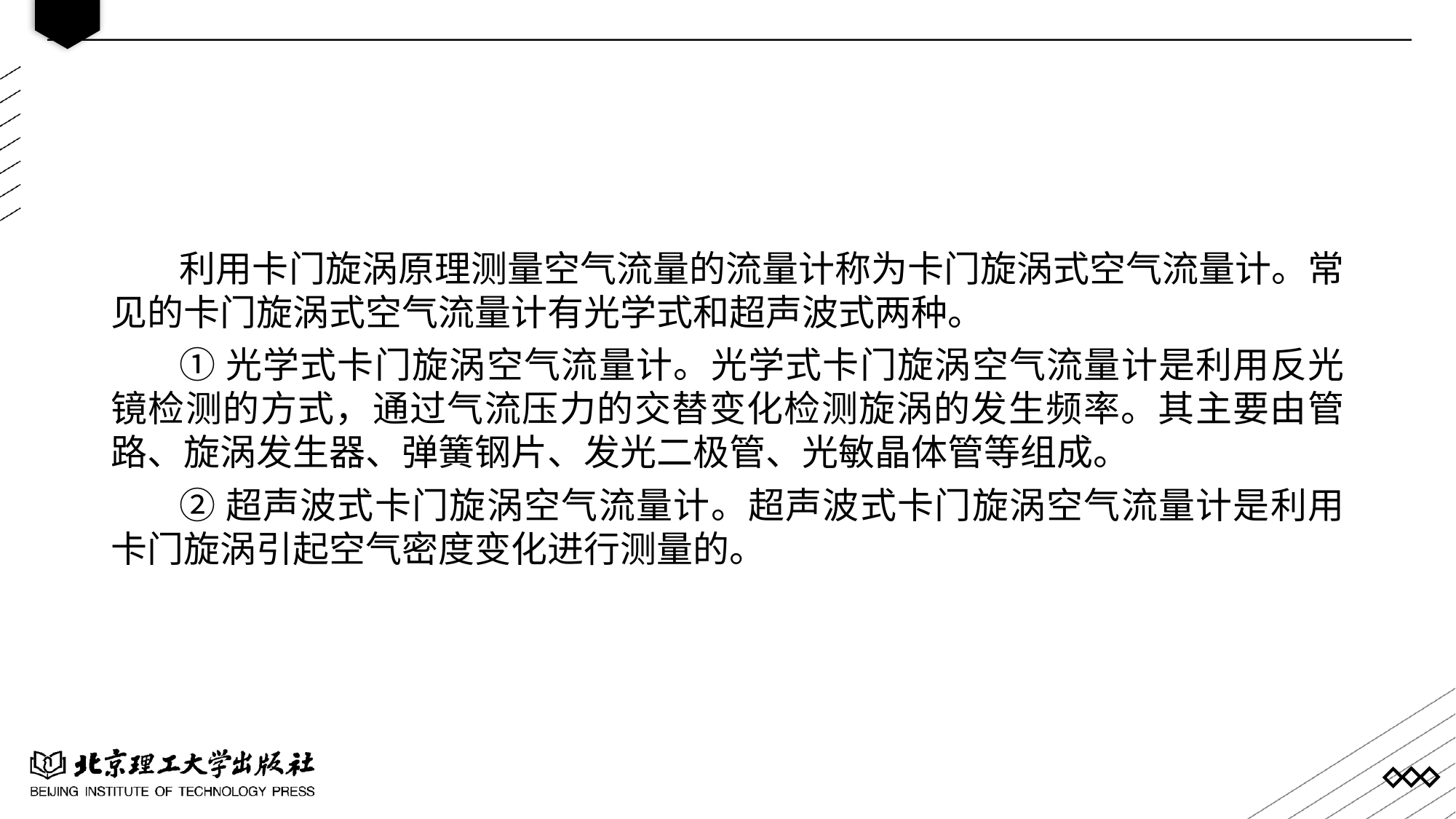

利用卡门旋涡原理测量空气流量的流量计称为卡门旋涡式空气流量计。常见的卡门旋涡式空气流量计有光学式和超声波式两种。
①光学式卡门旋涡空气流量计。光学式卡门旋涡空气流量计是利用反光镜检测的方式，通过气流压力的交替变化检测旋涡的发生频率。其主要由管路、旋涡发生器、弹簧钢片、发光二极管、光敏晶体管等组成。
②超声波式卡门旋涡空气流量计。超声波式卡门旋涡空气流量计是利用卡门旋涡引起空气密度变化进行测量的。